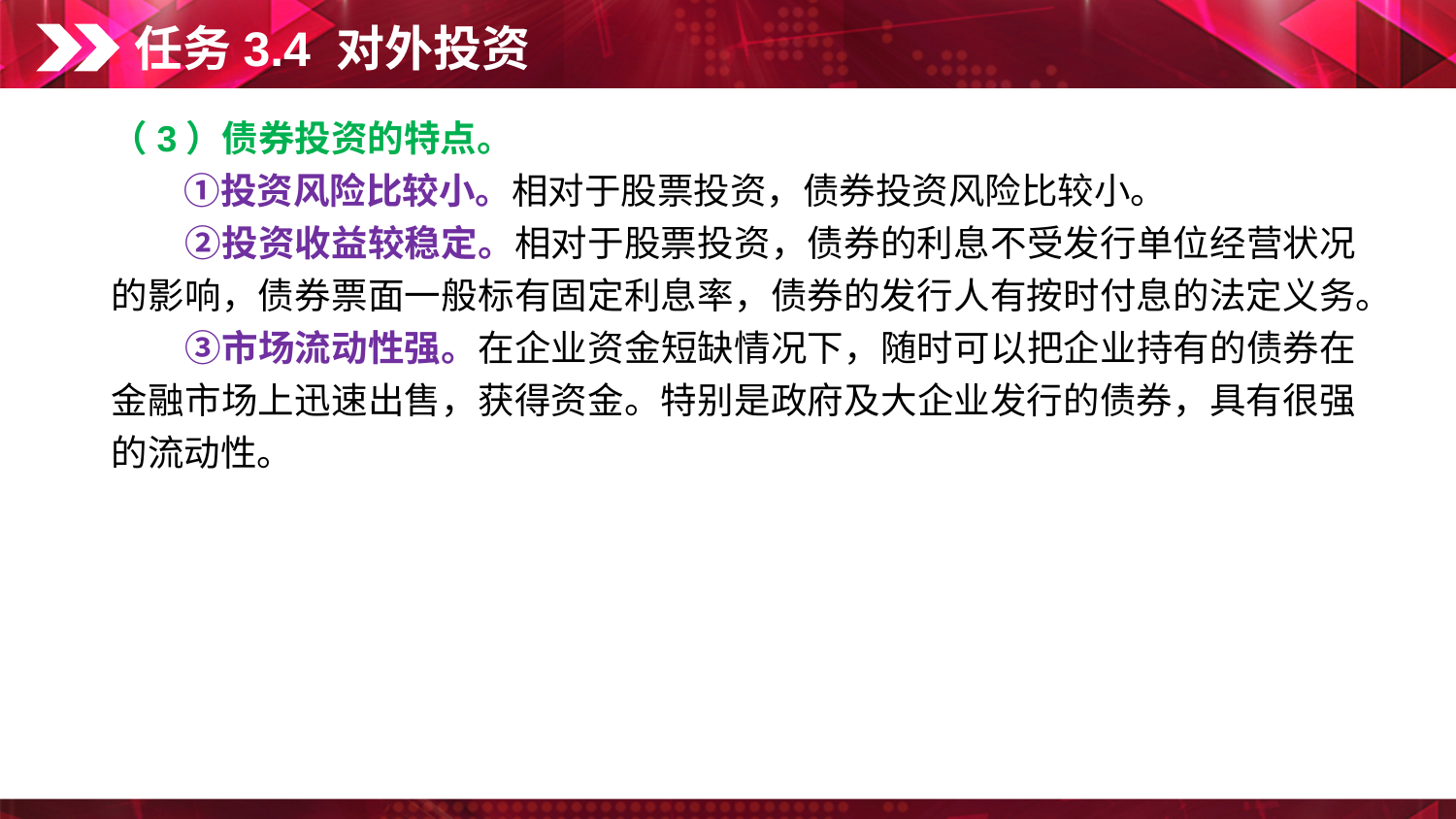

任务3.4 对外投资

（3）债券投资的特点。
　　①投资风险比较小。相对于股票投资，债券投资风险比较小。
　　②投资收益较稳定。相对于股票投资，债券的利息不受发行单位经营状况的影响，债券票面一般标有固定利息率，债券的发行人有按时付息的法定义务。
　　③市场流动性强。在企业资金短缺情况下，随时可以把企业持有的债券在金融市场上迅速出售，获得资金。特别是政府及大企业发行的债券，具有很强的流动性。